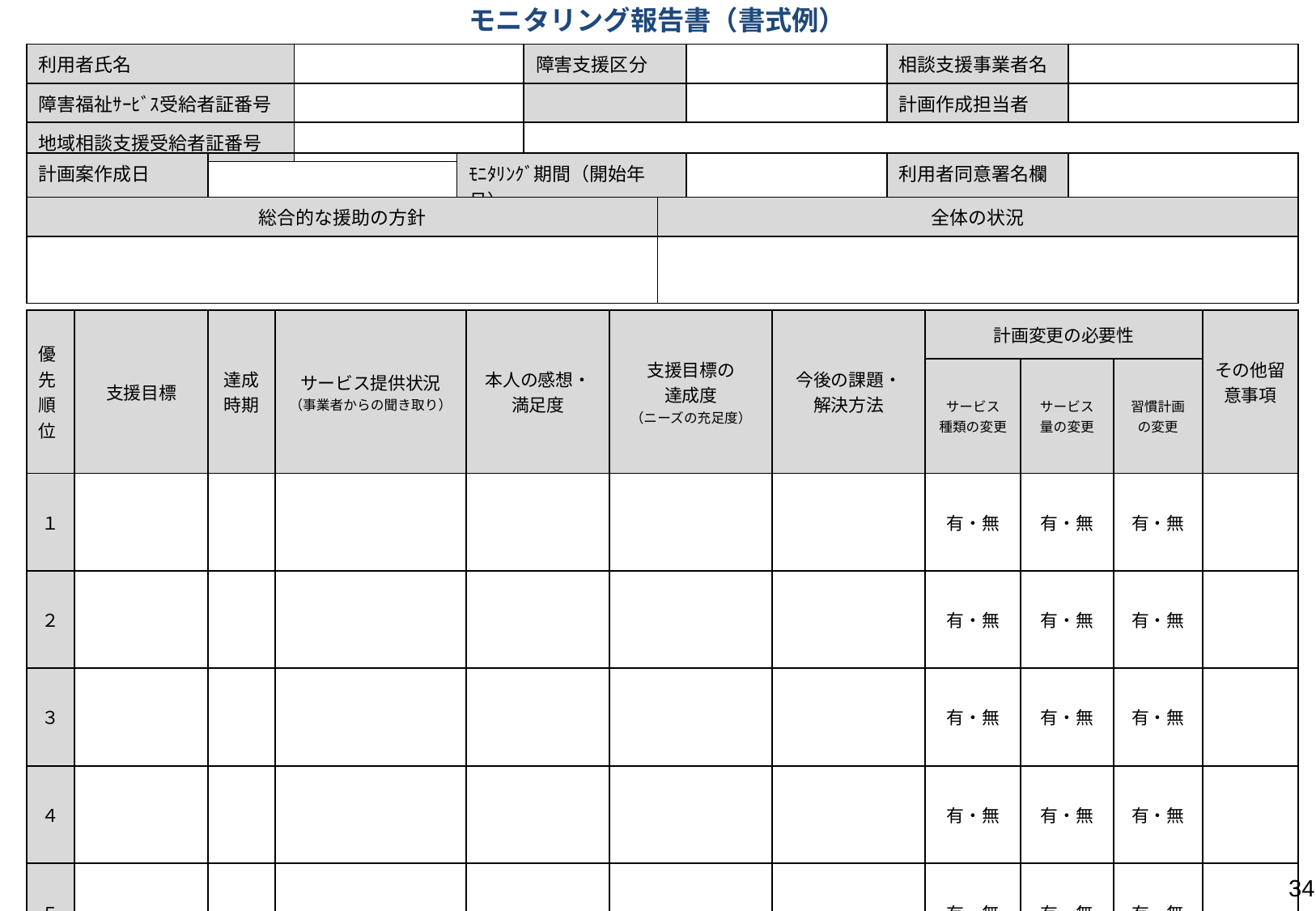

# モニタリング報告書（書式例）
| 利用者氏名 |  | 障害支援区分 |  | 相談支援事業者名 |  |
| --- | --- | --- | --- | --- | --- |
| 障害福祉ｻｰﾋﾞｽ受給者証番号 |  |  |  | 計画作成担当者 |  |
| 地域相談支援受給者証番号 |  |  |  |  |  |
| 計画案作成日 |  | ﾓﾆﾀﾘﾝｸﾞ期間（開始年月） |  | 利用者同意署名欄 |  |
| --- | --- | --- | --- | --- | --- |
| 総合的な援助の方針 | 全体の状況 |
| --- | --- |
|  |  |
| 優先順位 | 支援目標 | 達成時期 | サービス提供状況 （事業者からの聞き取り） | 本人の感想・ 満足度 | 支援目標の 達成度 （ニーズの充足度） | 今後の課題・ 解決方法 | 計画変更の必要性 |  |  | その他留意事項 |
| --- | --- | --- | --- | --- | --- | --- | --- | --- | --- | --- |
|  |  |  |  |  |  |  | サービス 種類の変更 | サービス 量の変更 | 習慣計画 の変更 |  |
| １ |  |  |  |  |  |  | 有・無 | 有・無 | 有・無 |  |
| ２ |  |  |  |  |  |  | 有・無 | 有・無 | 有・無 |  |
| ３ |  |  |  |  |  |  | 有・無 | 有・無 | 有・無 |  |
| ４ |  |  |  |  |  |  | 有・無 | 有・無 | 有・無 |  |
| ５ |  |  |  |  |  |  | 有・無 | 有・無 | 有・無 |  |
34